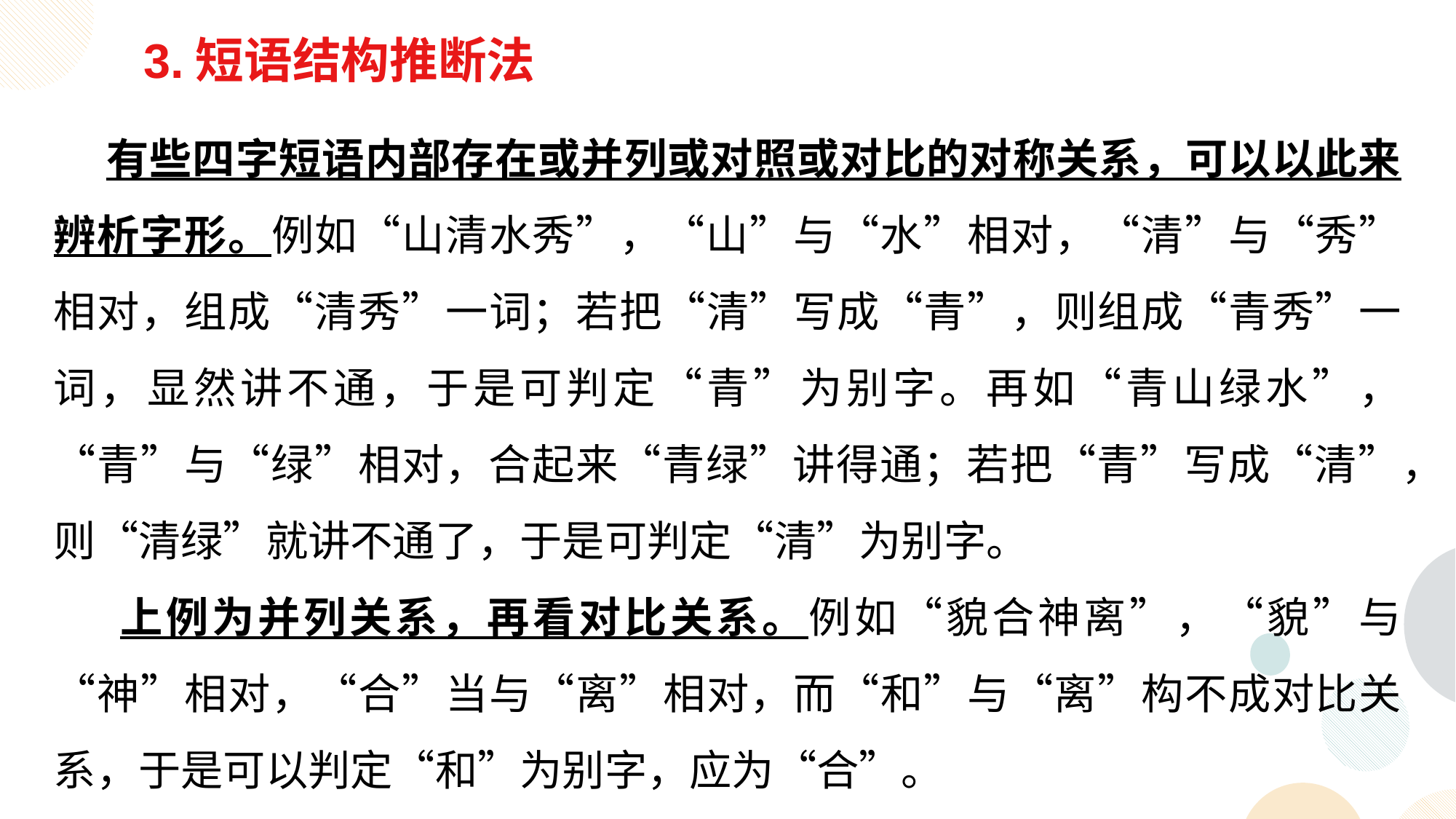

3.短语结构推断法
    有些四字短语内部存在或并列或对照或对比的对称关系，可以以此来辨析字形。例如“山清水秀”，“山”与“水”相对，“清”与“秀”相对，组成“清秀”一词；若把“清”写成“青”，则组成“青秀”一词，显然讲不通，于是可判定“青”为别字。再如“青山绿水”，“青”与“绿”相对，合起来“青绿”讲得通；若把“青”写成“清”，则“清绿”就讲不通了，于是可判定“清”为别字。
    上例为并列关系，再看对比关系。例如“貌合神离”，“貌”与“神”相对，“合”当与“离”相对，而“和”与“离”构不成对比关系，于是可以判定“和”为别字，应为“合”。